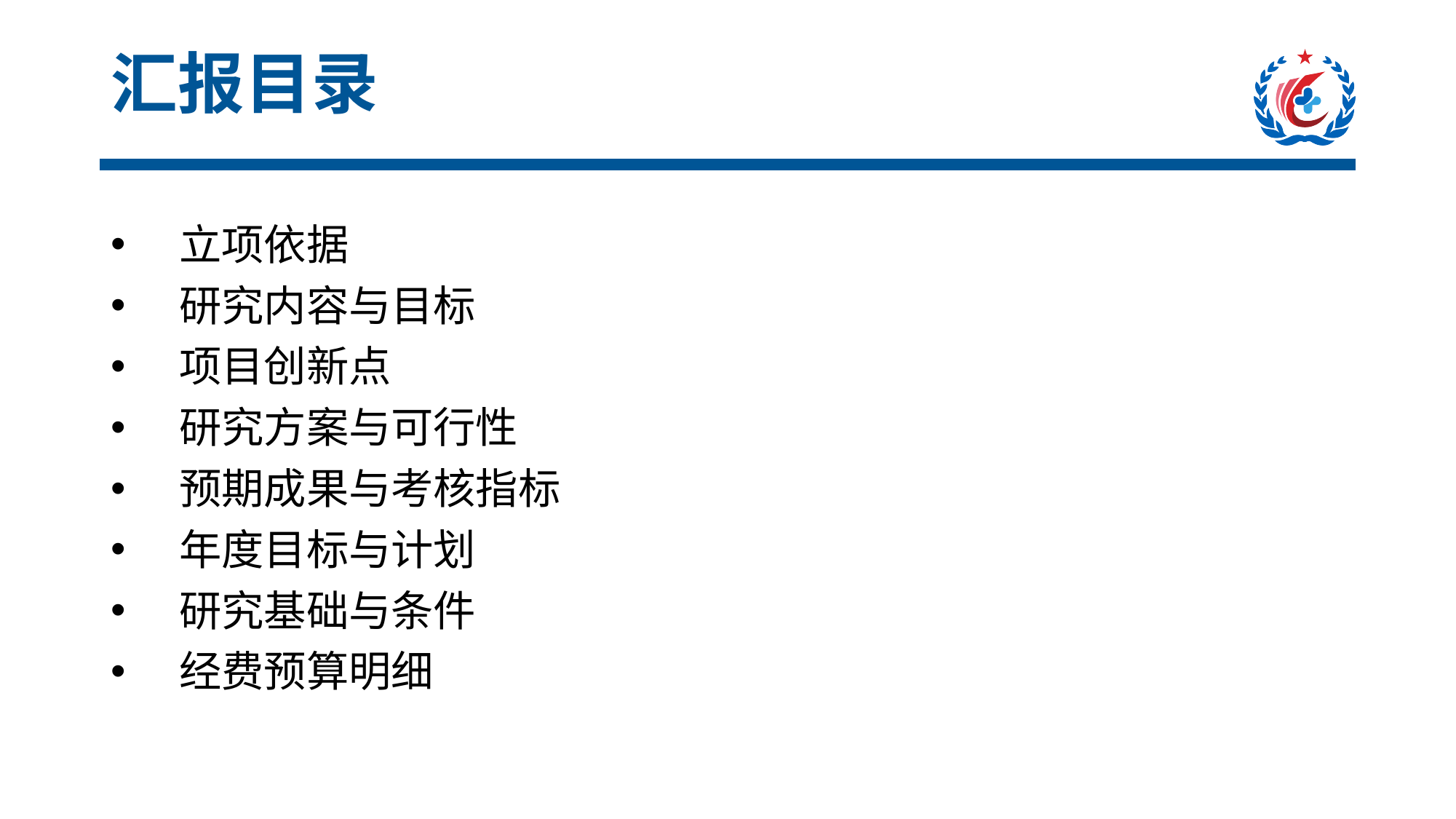

# 汇报目录
立项依据
研究内容与目标
项目创新点
研究方案与可行性
预期成果与考核指标
年度目标与计划
研究基础与条件
经费预算明细